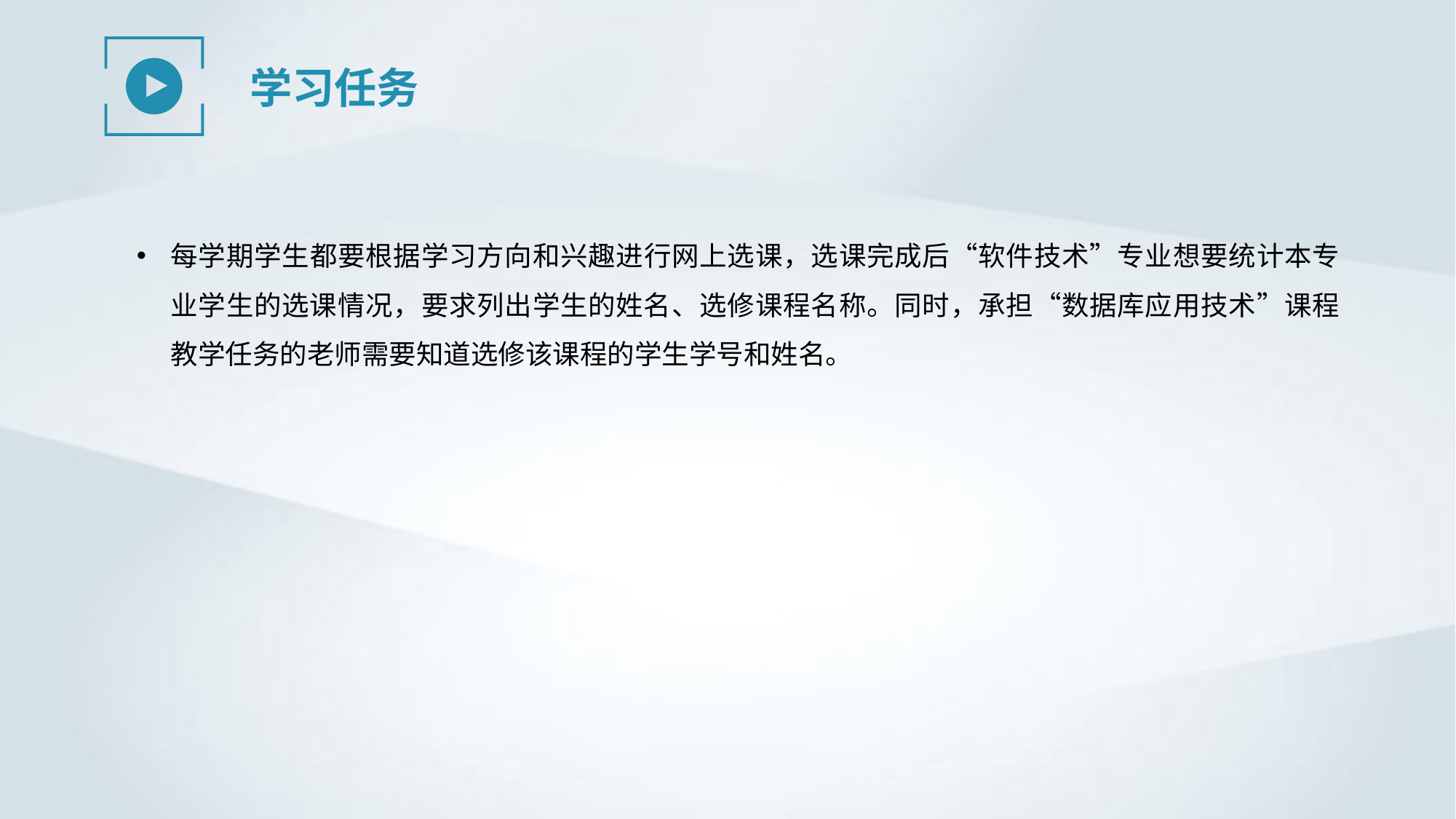

学习任务
每学期学生都要根据学习方向和兴趣进行网上选课，选课完成后“软件技术”专业想要统计本专业学生的选课情况，要求列出学生的姓名、选修课程名称。同时，承担“数据库应用技术”课程教学任务的老师需要知道选修该课程的学生学号和姓名。